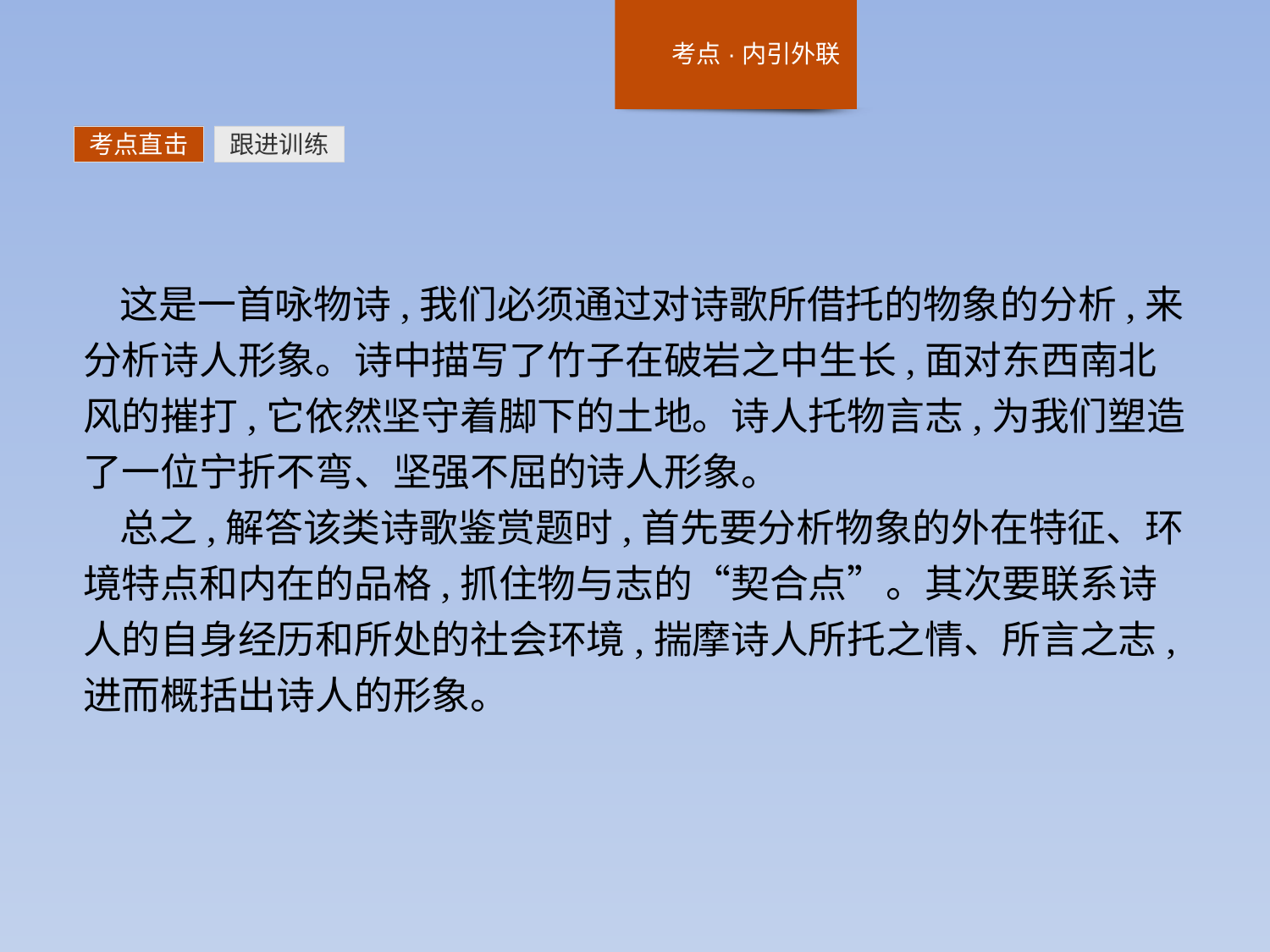

考点直击
跟进训练
这是一首咏物诗,我们必须通过对诗歌所借托的物象的分析,来分析诗人形象。诗中描写了竹子在破岩之中生长,面对东西南北风的摧打,它依然坚守着脚下的土地。诗人托物言志,为我们塑造了一位宁折不弯、坚强不屈的诗人形象。
总之,解答该类诗歌鉴赏题时,首先要分析物象的外在特征、环境特点和内在的品格,抓住物与志的“契合点”。其次要联系诗人的自身经历和所处的社会环境,揣摩诗人所托之情、所言之志,进而概括出诗人的形象。